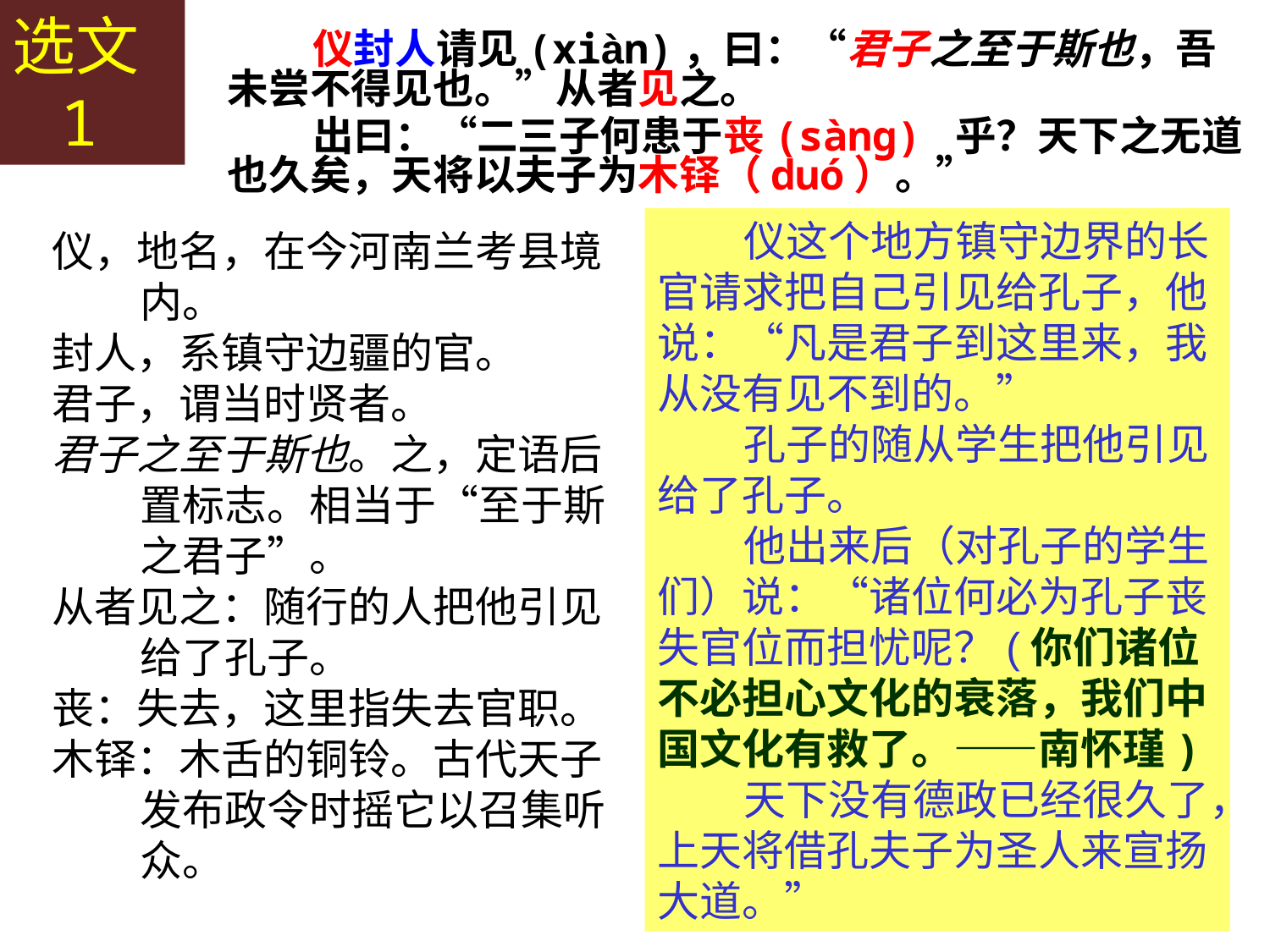

选文1
仪封人请见(xiàn)，曰：“君子之至于斯也，吾未尝不得见也。”从者见之。
出曰：“二三子何患于丧(sàng) 乎？天下之无道也久矣，天将以夫子为木铎（duó）。”
仪这个地方镇守边界的长官请求把自己引见给孔子，他说：“凡是君子到这里来，我从没有见不到的。”
孔子的随从学生把他引见给了孔子。
他出来后（对孔子的学生们）说：“诸位何必为孔子丧失官位而担忧呢？(你们诸位不必担心文化的衰落，我们中国文化有救了。——南怀瑾)
天下没有德政已经很久了，上天将借孔夫子为圣人来宣扬大道。”
仪，地名，在今河南兰考县境内。
封人，系镇守边疆的官。
君子，谓当时贤者。
君子之至于斯也。之，定语后置标志。相当于“至于斯之君子”。
从者见之：随行的人把他引见给了孔子。
丧：失去，这里指失去官职。
木铎：木舌的铜铃。古代天子发布政令时摇它以召集听众。